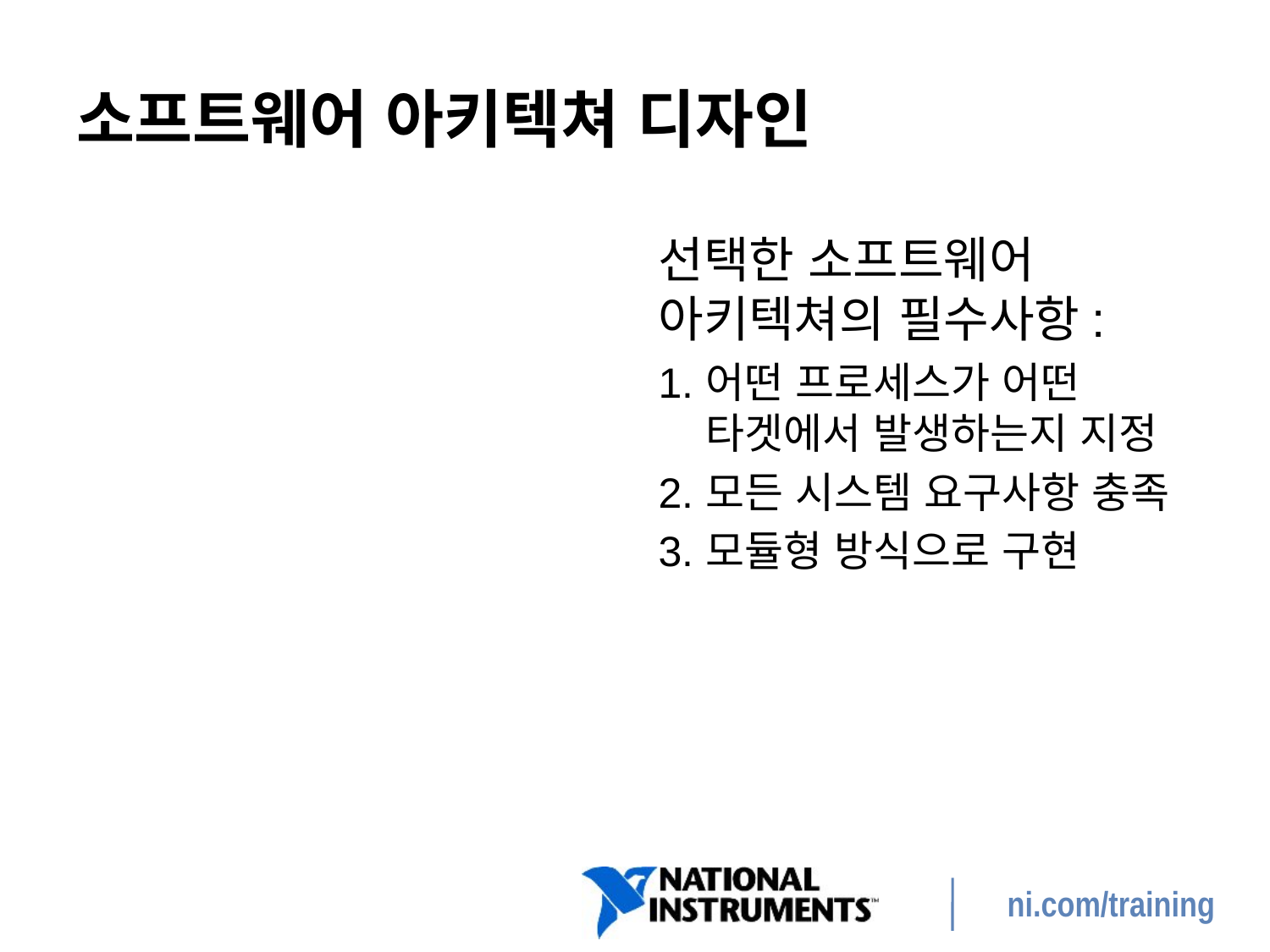

# 소프트웨어 아키텍쳐 디자인
소프트웨어 아키텍쳐 디자인
선택한 소프트웨어 아키텍쳐의 필수사항:
어떤 프로세스가 어떤 타겟에서 발생하는지 지정
모든 시스템 요구사항 충족
모듈형 방식으로 구현